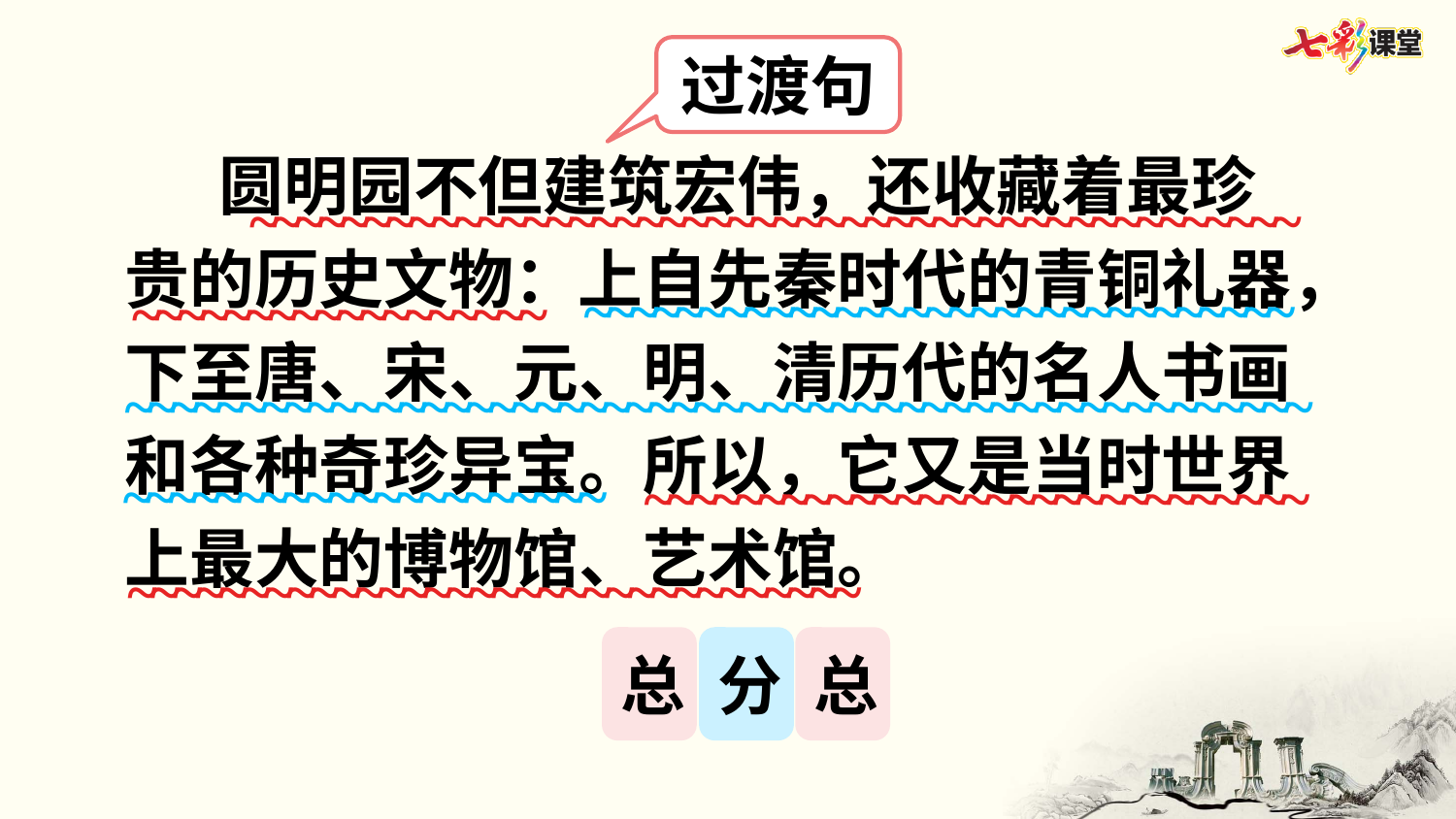

过渡句
　  圆明园不但建筑宏伟，还收藏着最珍贵的历史文物：上自先秦时代的青铜礼器，下至唐、宋、元、明、清历代的名人书画和各种奇珍异宝。所以，它又是当时世界上最大的博物馆、艺术馆。
~~~~~~~~~~~~~~~~~~~~~~~~~~~~~~~~~~~~~~~~~~~~~~
~~~~~~~~~~~~~~~~~~
~~~~~~~~~~~~~~~~~~~~~~~~~~~~~~~
~~~~~~~~~~~~~~~~~~~~~~~~~~~~~~~~~~~~~~~~~~~~~~~~~~~~
~~~~~~~~~~~~~~~~~~~~~
~~~~~~~~~~~~~~~~~~~~~~~~~~~~~
~~~~~~~~~~~~~~~~~~~~~~~~~~~~~~~~
总
分
总